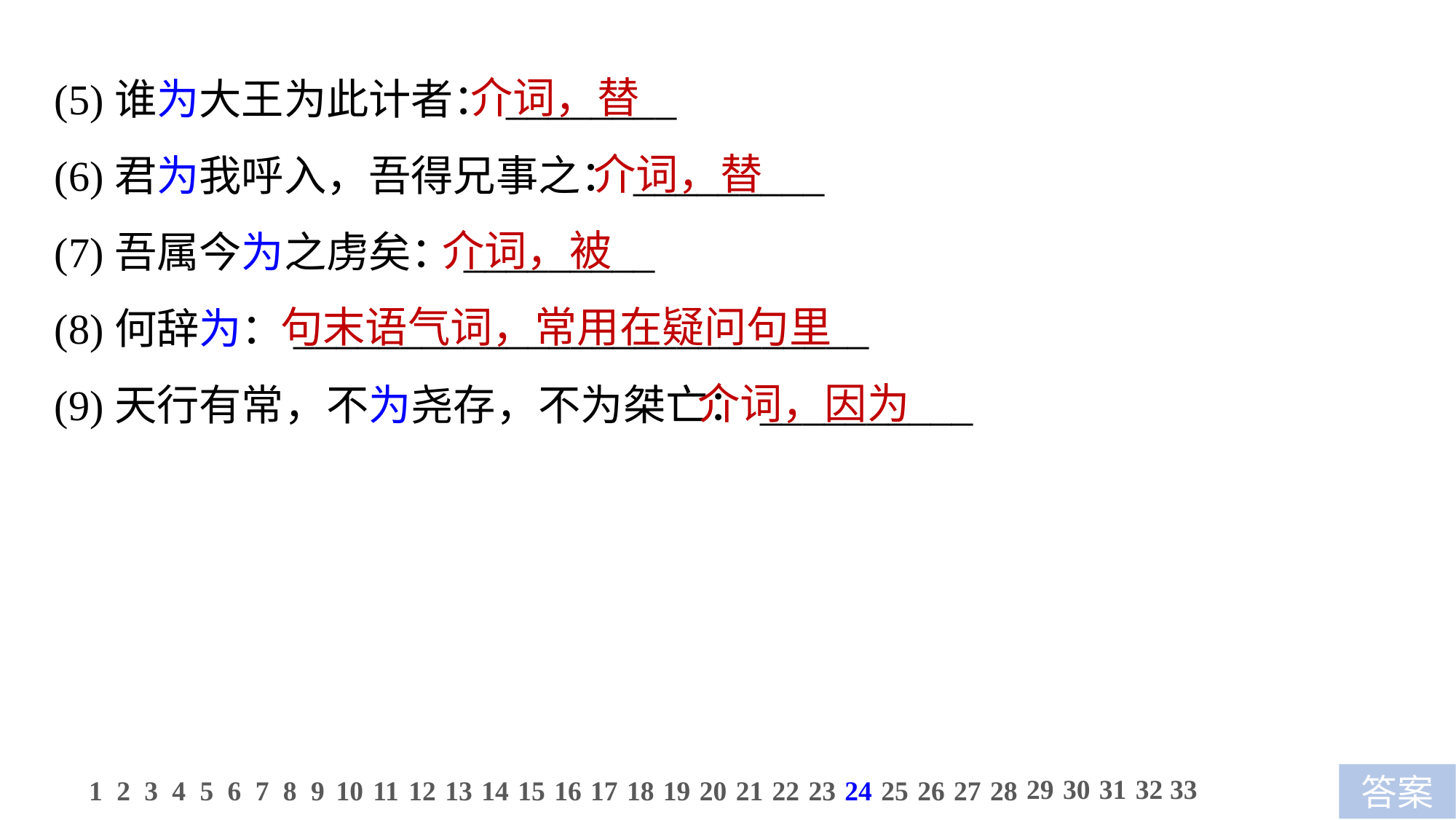

介词，替
                                介词，替
                介词，被
句末语气词，常用在疑问句里
                                           介词，因为
(5)谁为大王为此计者：________
(6)君为我呼入，吾得兄事之：_________
(7)吾属今为之虏矣：_________
(8)何辞为：___________________________
(9)天行有常，不为尧存，不为桀亡：__________
29
30
31
32
33
1
2
3
4
5
6
7
8
9
10
11
12
13
14
15
16
17
18
19
20
21
22
23
24
25
26
27
28
答案